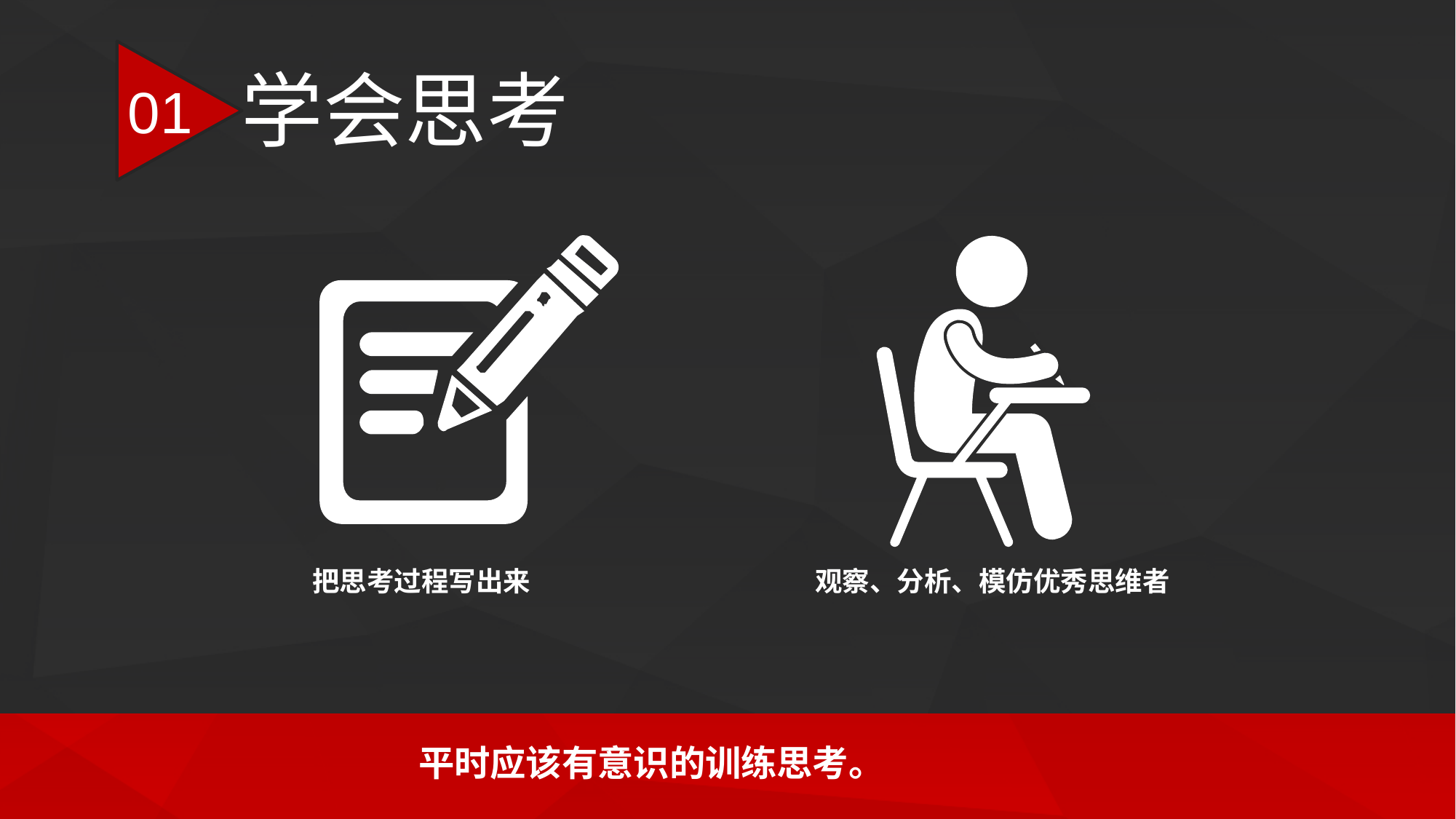

学会思考
01

把思考过程写出来
观察、分析、模仿优秀思维者

平时应该有意识的训练思考。